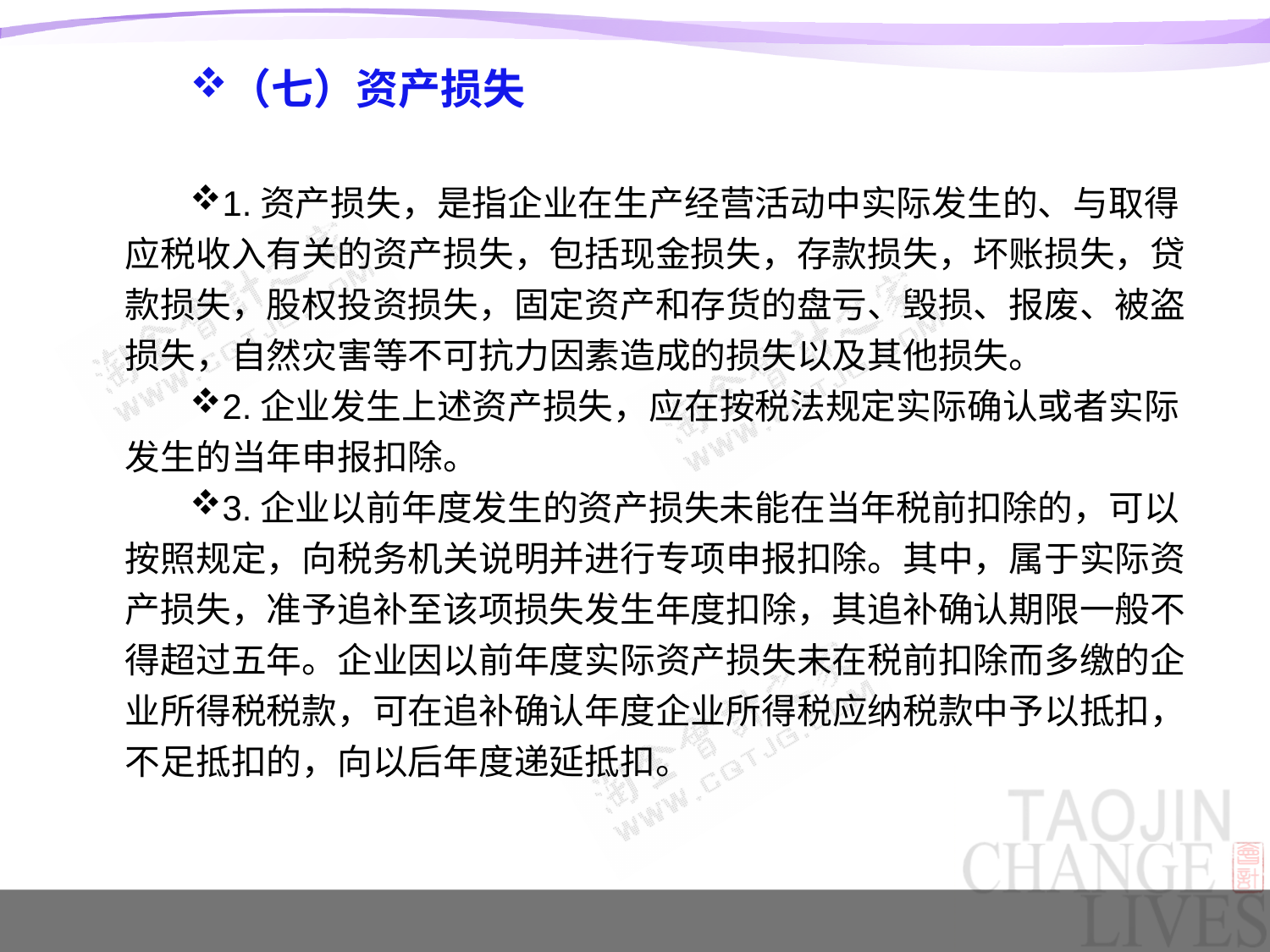

（七）资产损失

1.资产损失，是指企业在生产经营活动中实际发生的、与取得应税收入有关的资产损失，包括现金损失，存款损失，坏账损失，贷款损失，股权投资损失，固定资产和存货的盘亏、毁损、报废、被盗损失，自然灾害等不可抗力因素造成的损失以及其他损失。
2.企业发生上述资产损失，应在按税法规定实际确认或者实际发生的当年申报扣除。
3.企业以前年度发生的资产损失未能在当年税前扣除的，可以按照规定，向税务机关说明并进行专项申报扣除。其中，属于实际资产损失，准予追补至该项损失发生年度扣除，其追补确认期限一般不得超过五年。企业因以前年度实际资产损失未在税前扣除而多缴的企业所得税税款，可在追补确认年度企业所得税应纳税款中予以抵扣，不足抵扣的，向以后年度递延抵扣。